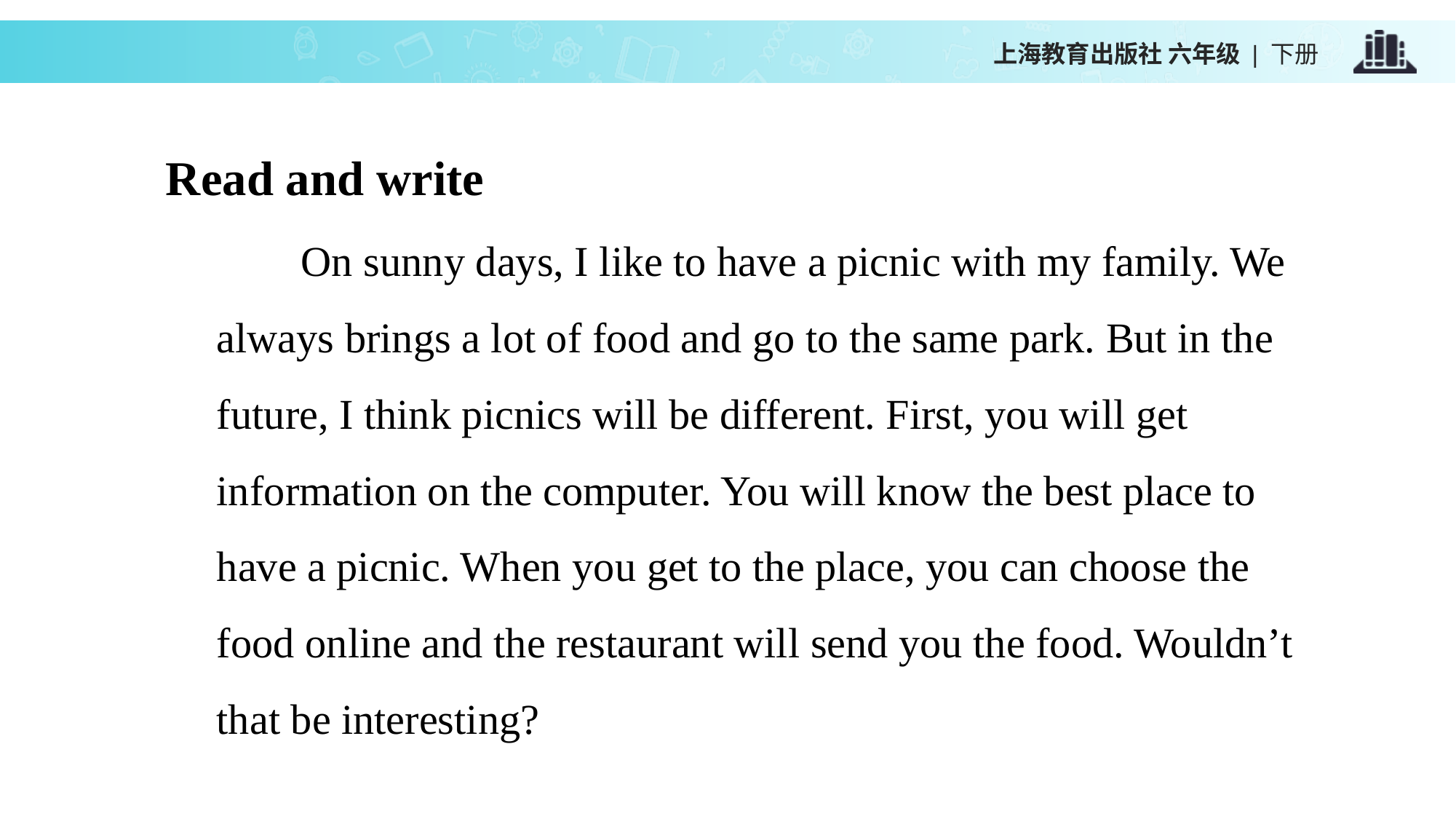

上海教育出版社 六年级 | 下册
Read and write
        On sunny days, I like to have a picnic with my family. We always brings a lot of food and go to the same park. But in the future, I think picnics will be different. First, you will get information on the computer. You will know the best place to have a picnic. When you get to the place, you can choose the food online and the restaurant will send you the food. Wouldn’t that be interesting?